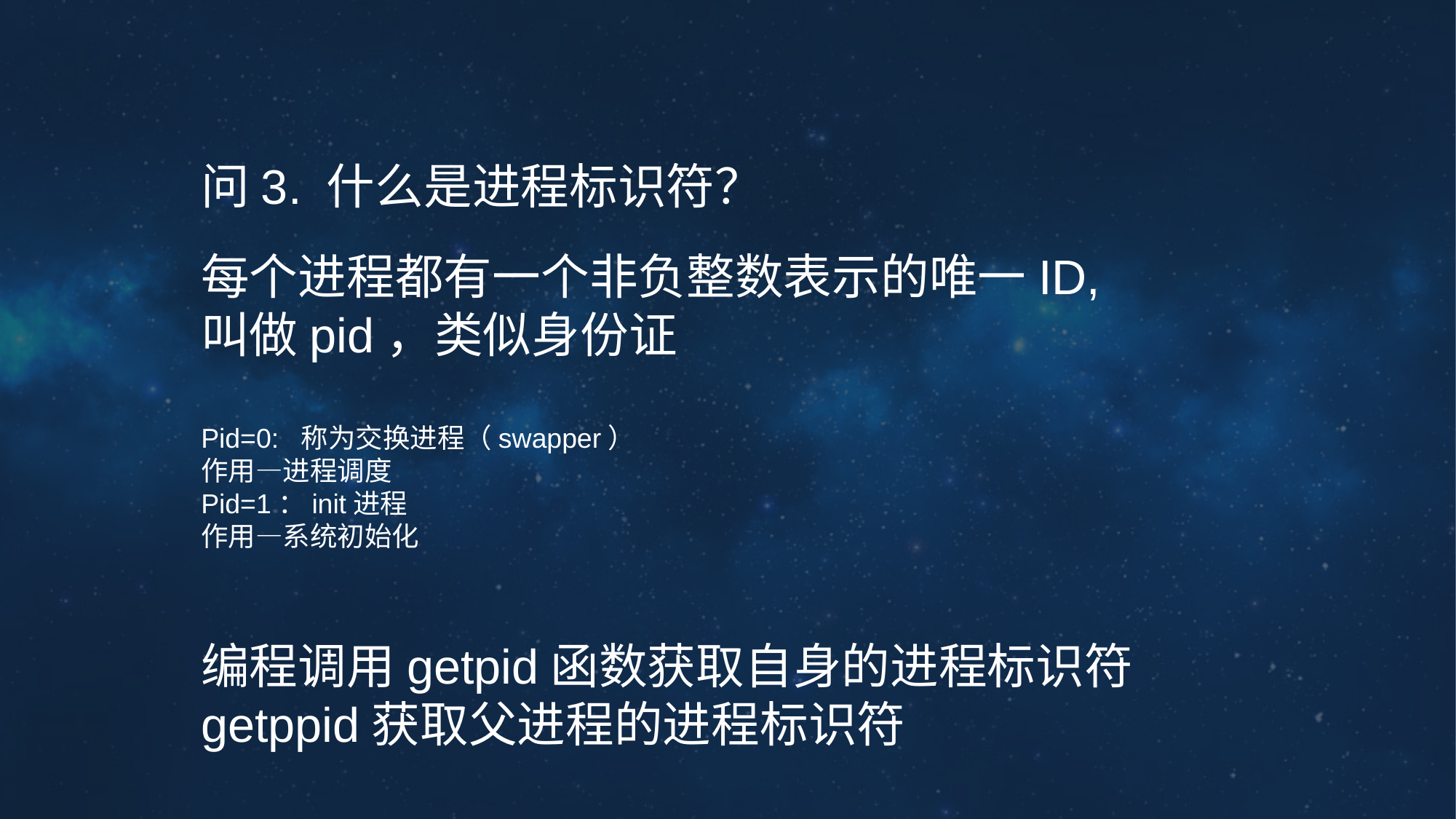

问3. 什么是进程标识符？

每个进程都有一个非负整数表示的唯一ID,
叫做pid，类似身份证

Pid=0:  称为交换进程（swapper）
作用—进程调度
Pid=1：init进程
作用—系统初始化

编程调用getpid函数获取自身的进程标识符
getppid获取父进程的进程标识符